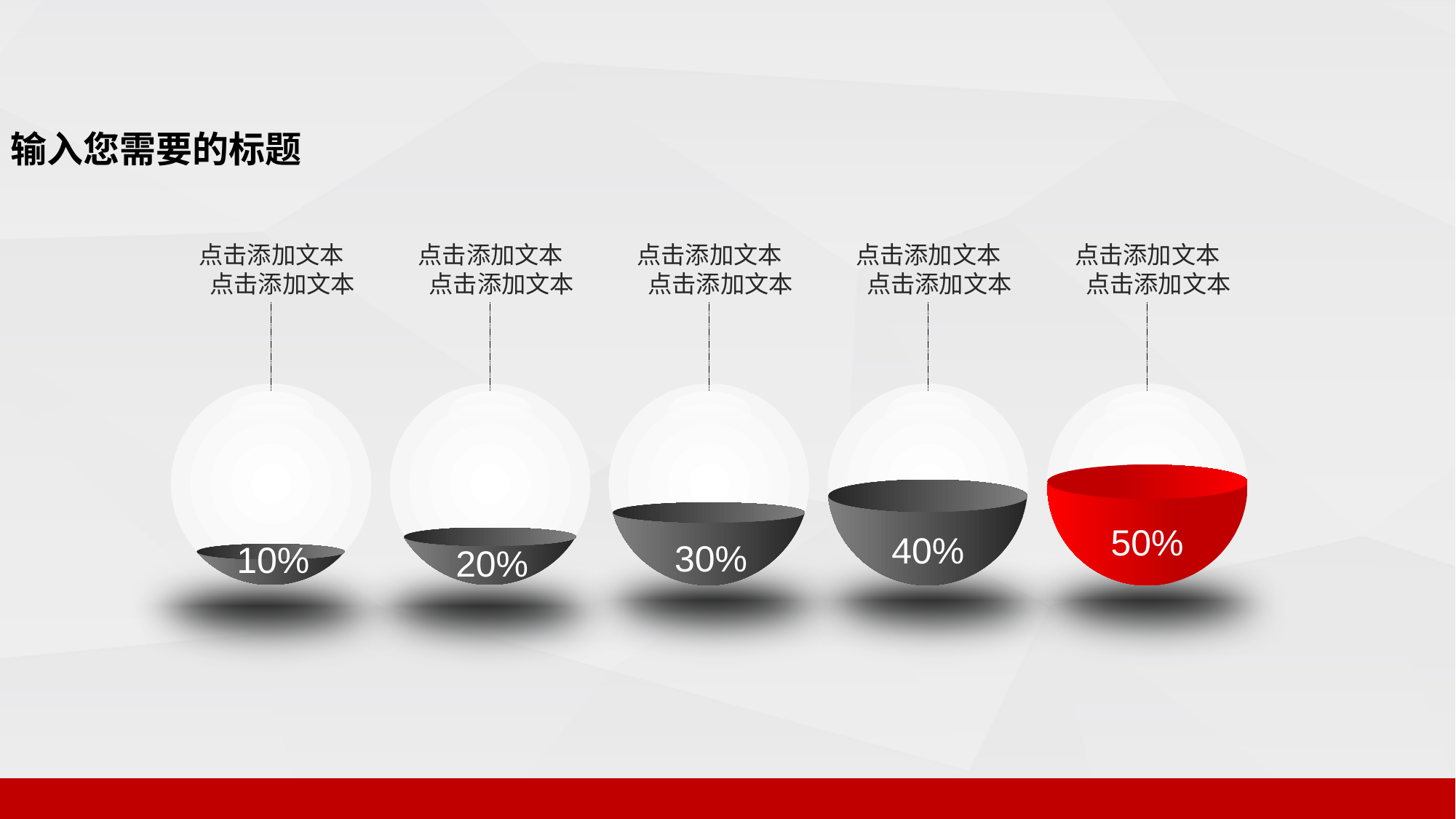

输入您需要的标题
点击添加文本
点击添加文本
点击添加文本
点击添加文本
点击添加文本
点击添加文本
点击添加文本
点击添加文本
点击添加文本
点击添加文本

10%

20%

30%

40%

50%